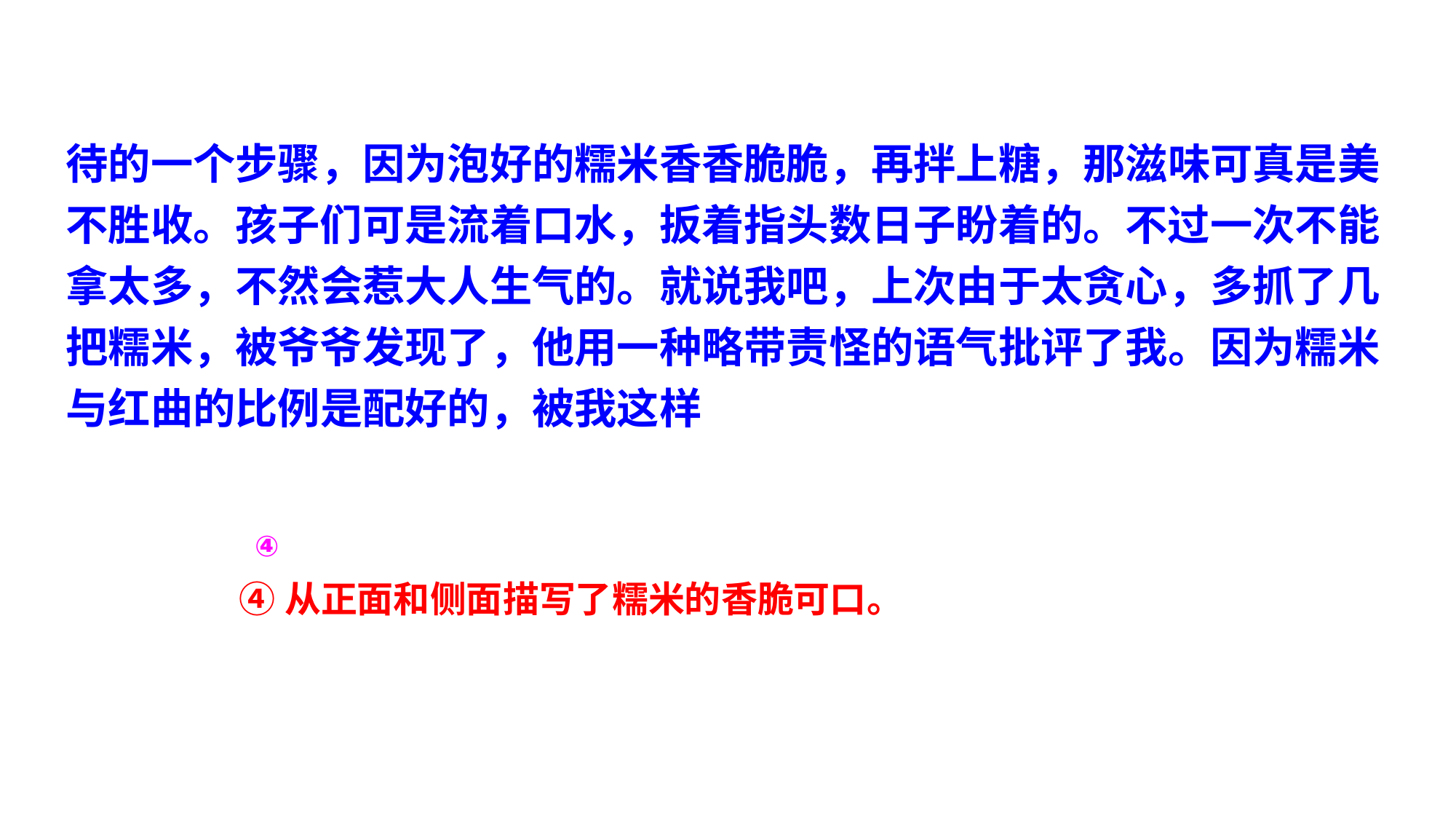

待的一个步骤，因为泡好的糯米香香脆脆，再拌上糖，那滋味可真是美不胜收。孩子们可是流着口水，扳着指头数日子盼着的。不过一次不能拿太多，不然会惹大人生气的。就说我吧，上次由于太贪心，多抓了几把糯米，被爷爷发现了，他用一种略带责怪的语气批评了我。因为糯米与红曲的比例是配好的，被我这样
④
④从正面和侧面描写了糯米的香脆可口。